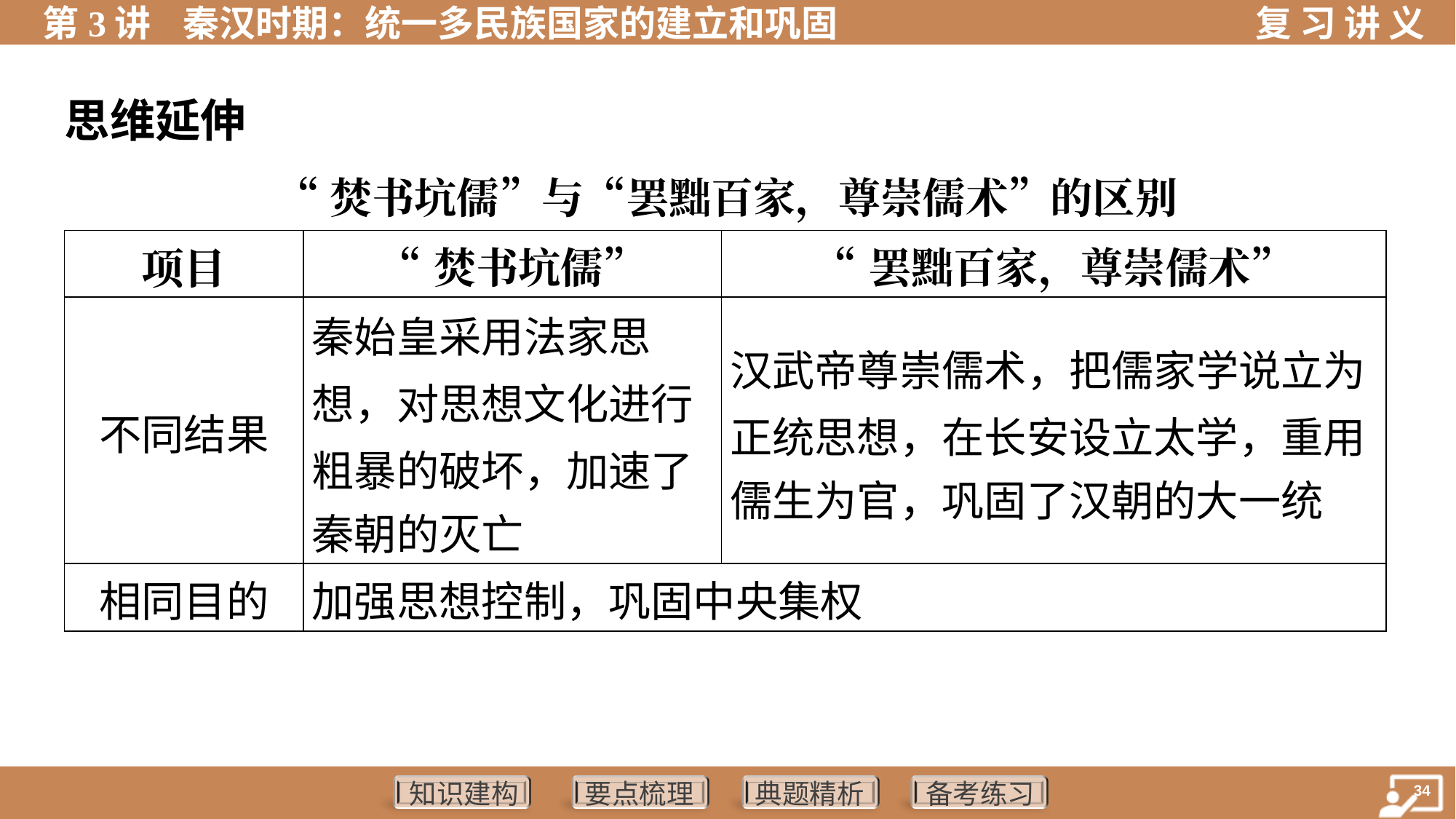

思维延伸
“焚书坑儒”与“罢黜百家，尊崇儒术”的区别
| 项目 | “焚书坑儒” | “罢黜百家，尊崇儒术” |
| --- | --- | --- |
| 不同结果 | 秦始皇采用法家思 想，对思想文化进行 粗暴的破坏，加速了 秦朝的灭亡 | 汉武帝尊崇儒术，把儒家学说立为 正统思想，在长安设立太学，重用 儒生为官，巩固了汉朝的大一统 |
| 相同目的 | 加强思想控制，巩固中央集权 |  |